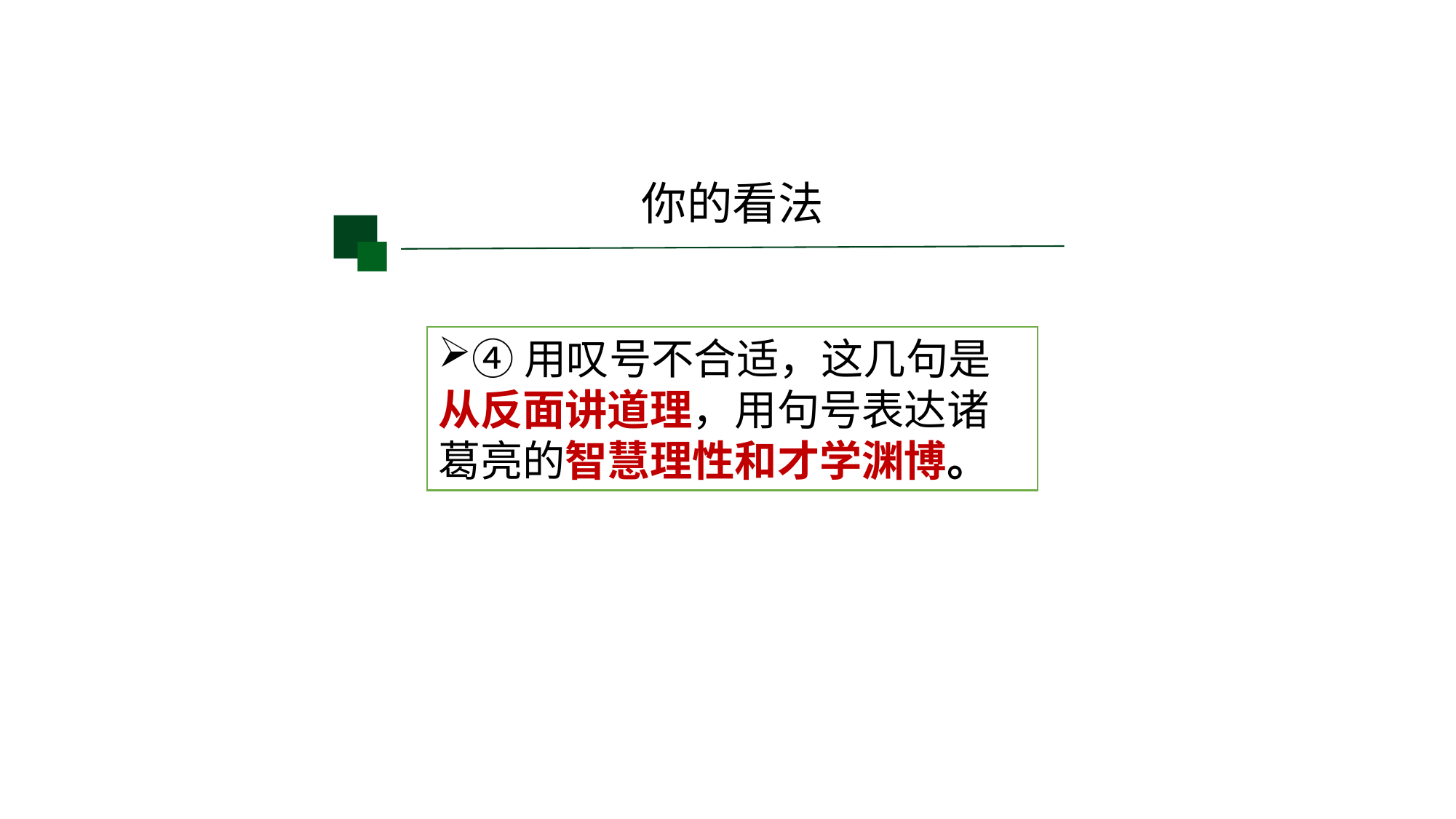

你的看法

④用叹号不合适，这几句是从反面讲道理，用句号表达诸葛亮的智慧理性和才学渊博。